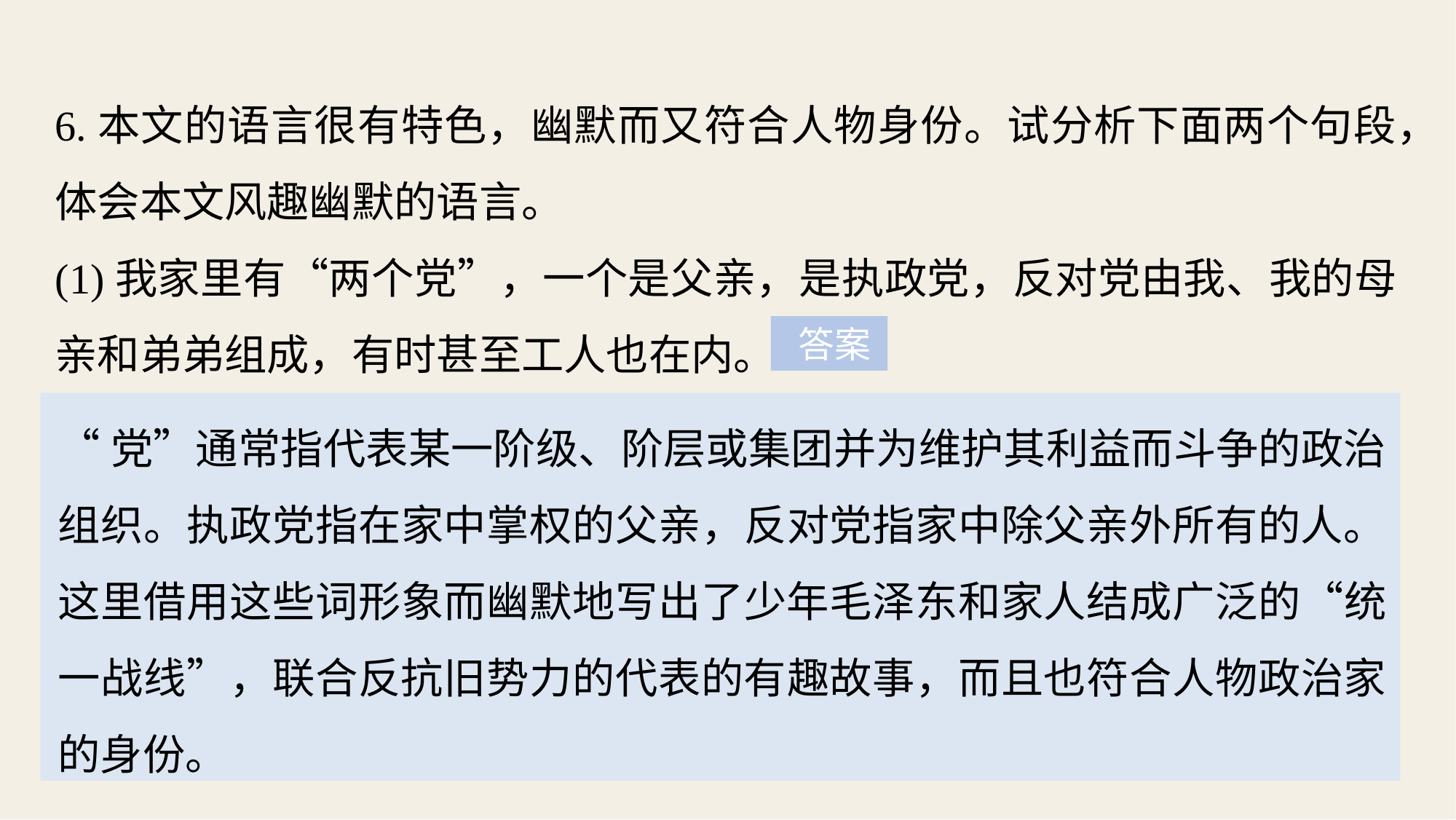

6.本文的语言很有特色，幽默而又符合人物身份。试分析下面两个句段，体会本文风趣幽默的语言。
(1)我家里有“两个党”，一个是父亲，是执政党，反对党由我、我的母亲和弟弟组成，有时甚至工人也在内。
 答案
“党”通常指代表某一阶级、阶层或集团并为维护其利益而斗争的政治组织。执政党指在家中掌权的父亲，反对党指家中除父亲外所有的人。这里借用这些词形象而幽默地写出了少年毛泽东和家人结成广泛的“统一战线”，联合反抗旧势力的代表的有趣故事，而且也符合人物政治家的身份。